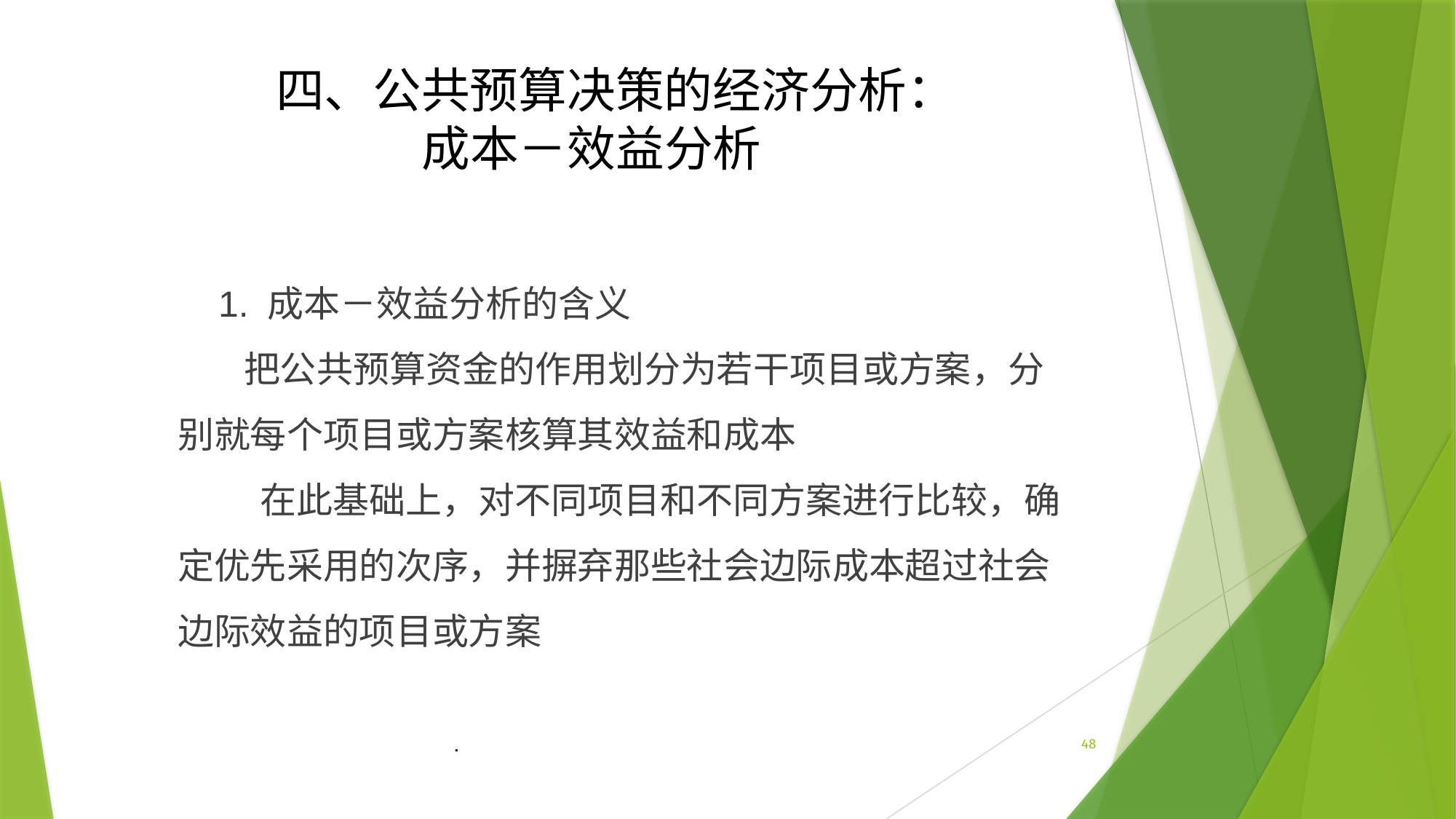

四、公共预算决策的经济分析：成本－效益分析
    1. 成本－效益分析的含义
       把公共预算资金的作用划分为若干项目或方案，分别就每个项目或方案核算其效益和成本
         在此基础上，对不同项目和不同方案进行比较，确定优先采用的次序，并摒弃那些社会边际成本超过社会边际效益的项目或方案
.
48